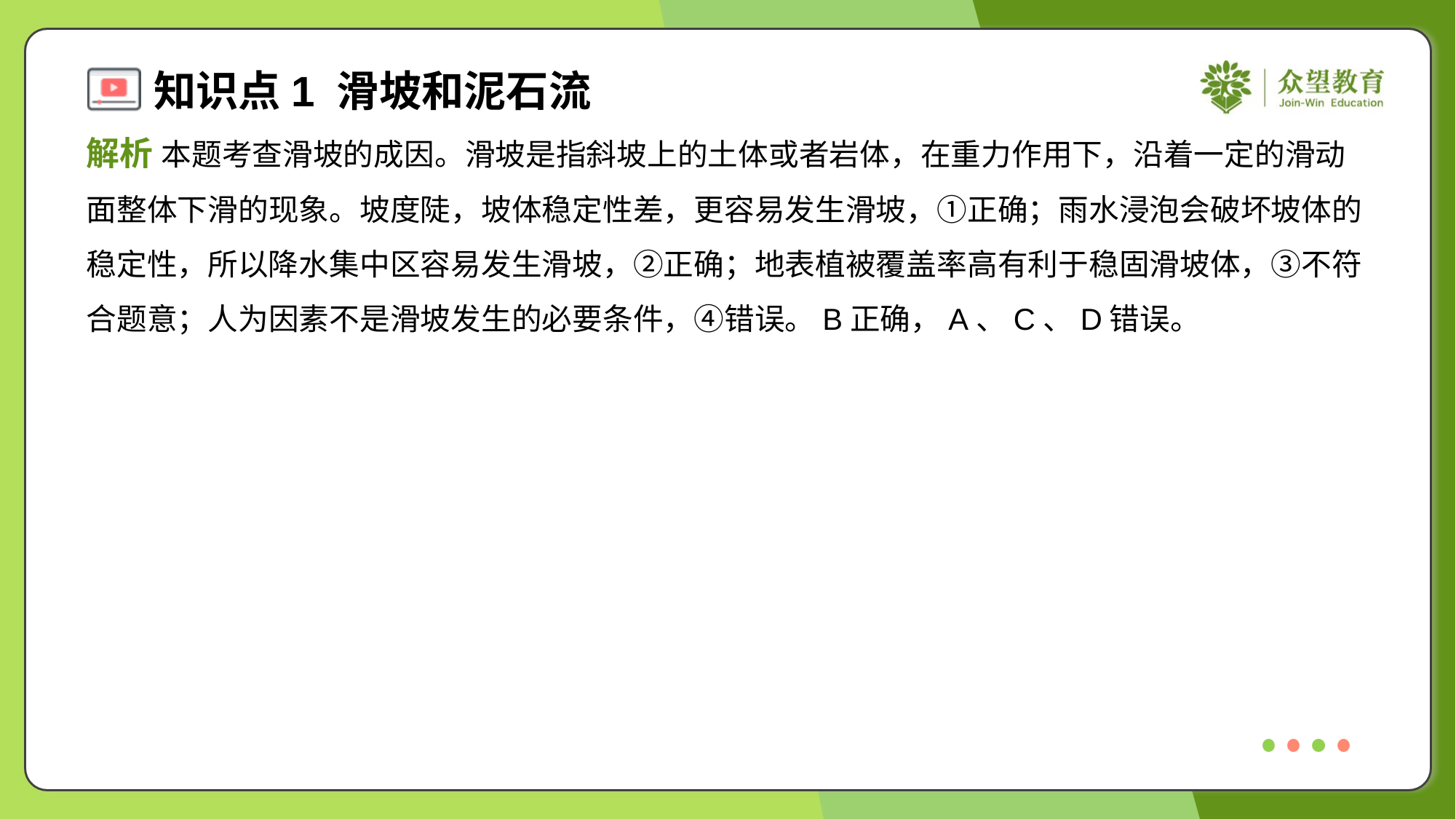

解析 本题考查滑坡的成因。滑坡是指斜坡上的土体或者岩体，在重力作用下，沿着一定的滑动
面整体下滑的现象。坡度陡，坡体稳定性差，更容易发生滑坡，①正确；雨水浸泡会破坏坡体的
稳定性，所以降水集中区容易发生滑坡，②正确；地表植被覆盖率高有利于稳固滑坡体，③不符
合题意；人为因素不是滑坡发生的必要条件，④错误。B正确，A、C、D错误。